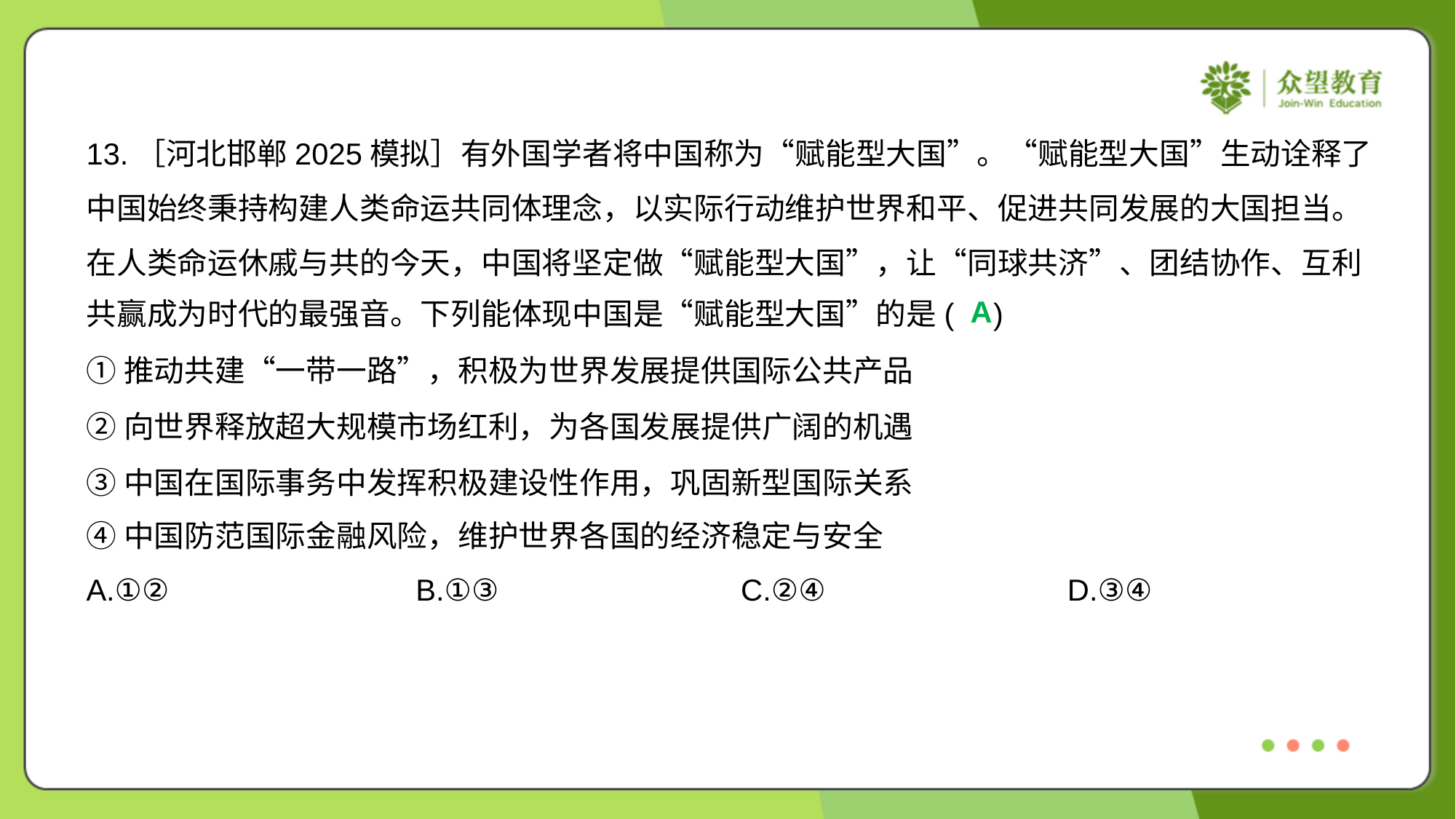

13.［河北邯郸2025模拟］有外国学者将中国称为“赋能型大国”。“赋能型大国”生动诠释了
中国始终秉持构建人类命运共同体理念，以实际行动维护世界和平、促进共同发展的大国担当。
在人类命运休戚与共的今天，中国将坚定做“赋能型大国”，让“同球共济”、团结协作、互利
共赢成为时代的最强音。下列能体现中国是“赋能型大国”的是(     )
A
①推动共建“一带一路”，积极为世界发展提供国际公共产品
②向世界释放超大规模市场红利，为各国发展提供广阔的机遇
③中国在国际事务中发挥积极建设性作用，巩固新型国际关系
④中国防范国际金融风险，维护世界各国的经济稳定与安全
A.①②	B.①③	C.②④	D.③④